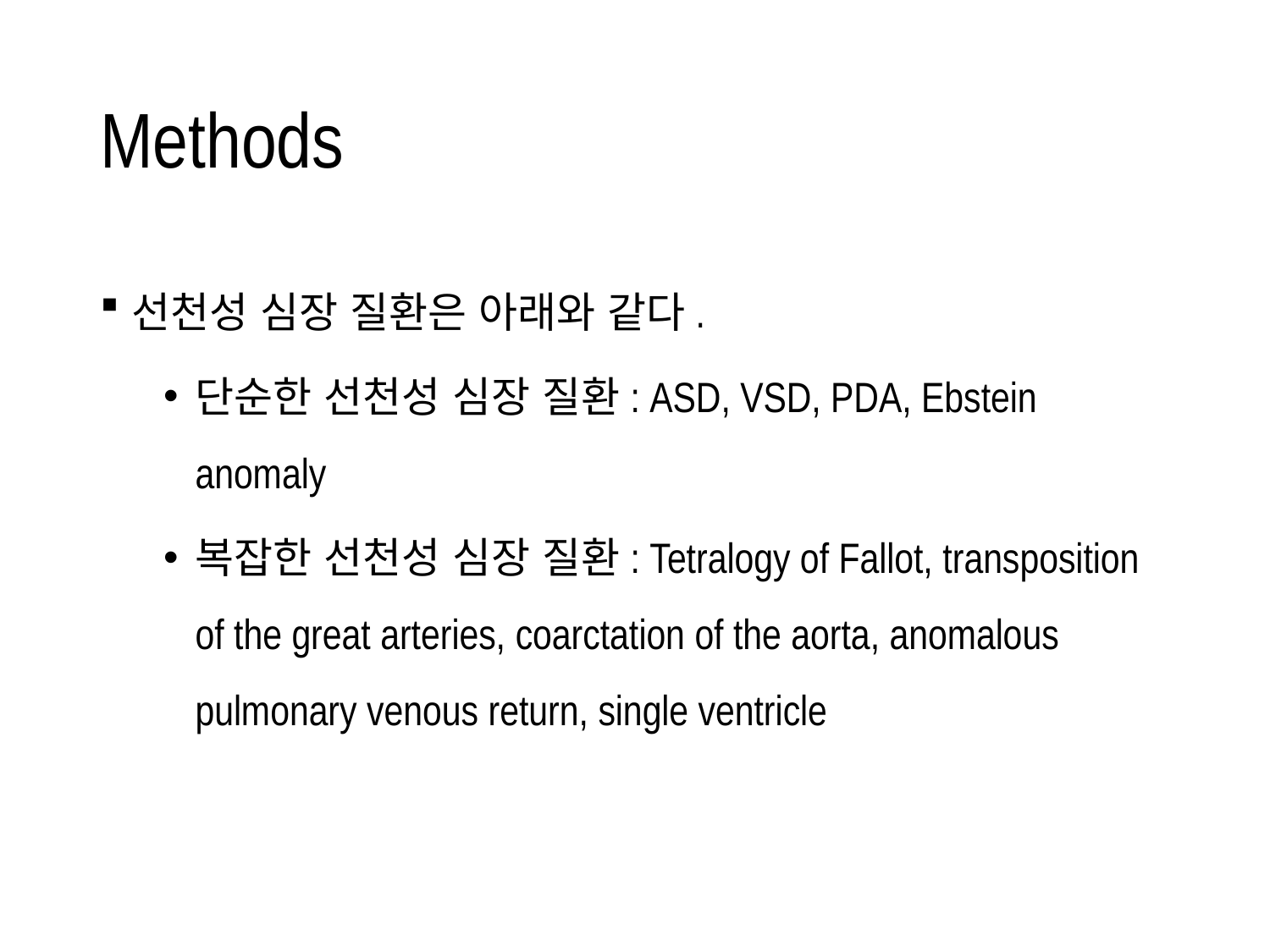

# Methods
선천성 심장 질환은 아래와 같다.
단순한 선천성 심장 질환: ASD, VSD, PDA, Ebstein anomaly
복잡한 선천성 심장 질환: Tetralogy of Fallot, transposition of the great arteries, coarctation of the aorta, anomalous pulmonary venous return, single ventricle